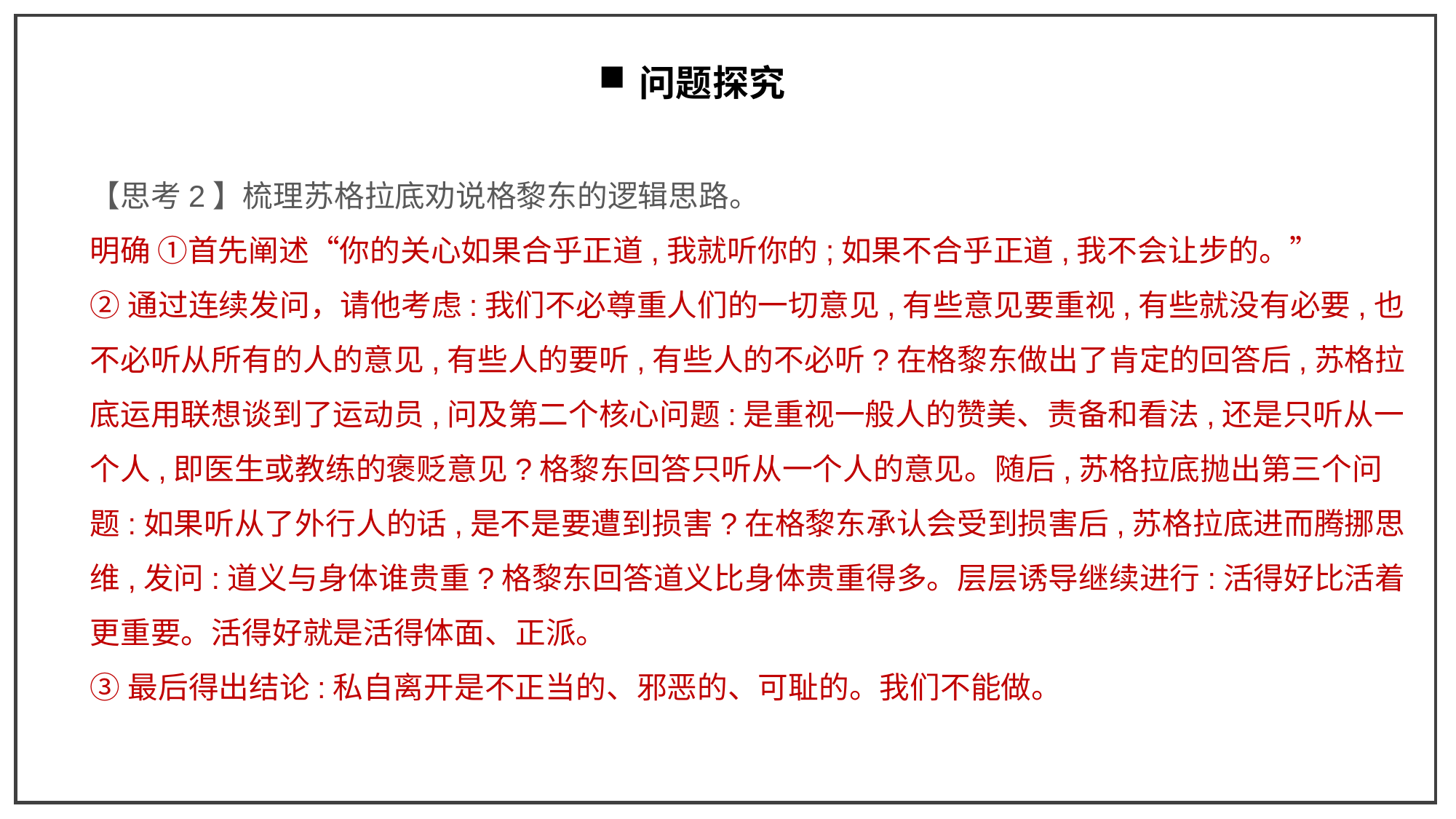

问题探究
【思考2】梳理苏格拉底劝说格黎东的逻辑思路。
明确 ①首先阐述“你的关心如果合乎正道,我就听你的;如果不合乎正道,我不会让步的。”
②通过连续发问，请他考虑:我们不必尊重人们的一切意见,有些意见要重视,有些就没有必要,也不必听从所有的人的意见,有些人的要听,有些人的不必听?在格黎东做出了肯定的回答后,苏格拉底运用联想谈到了运动员,问及第二个核心问题:是重视一般人的赞美、责备和看法,还是只听从一个人,即医生或教练的褒贬意见?格黎东回答只听从一个人的意见。随后,苏格拉底抛出第三个问题:如果听从了外行人的话,是不是要遭到损害?在格黎东承认会受到损害后,苏格拉底进而腾挪思维,发问:道义与身体谁贵重?格黎东回答道义比身体贵重得多。层层诱导继续进行:活得好比活着更重要。活得好就是活得体面、正派。
③最后得出结论:私自离开是不正当的、邪恶的、可耻的。我们不能做。